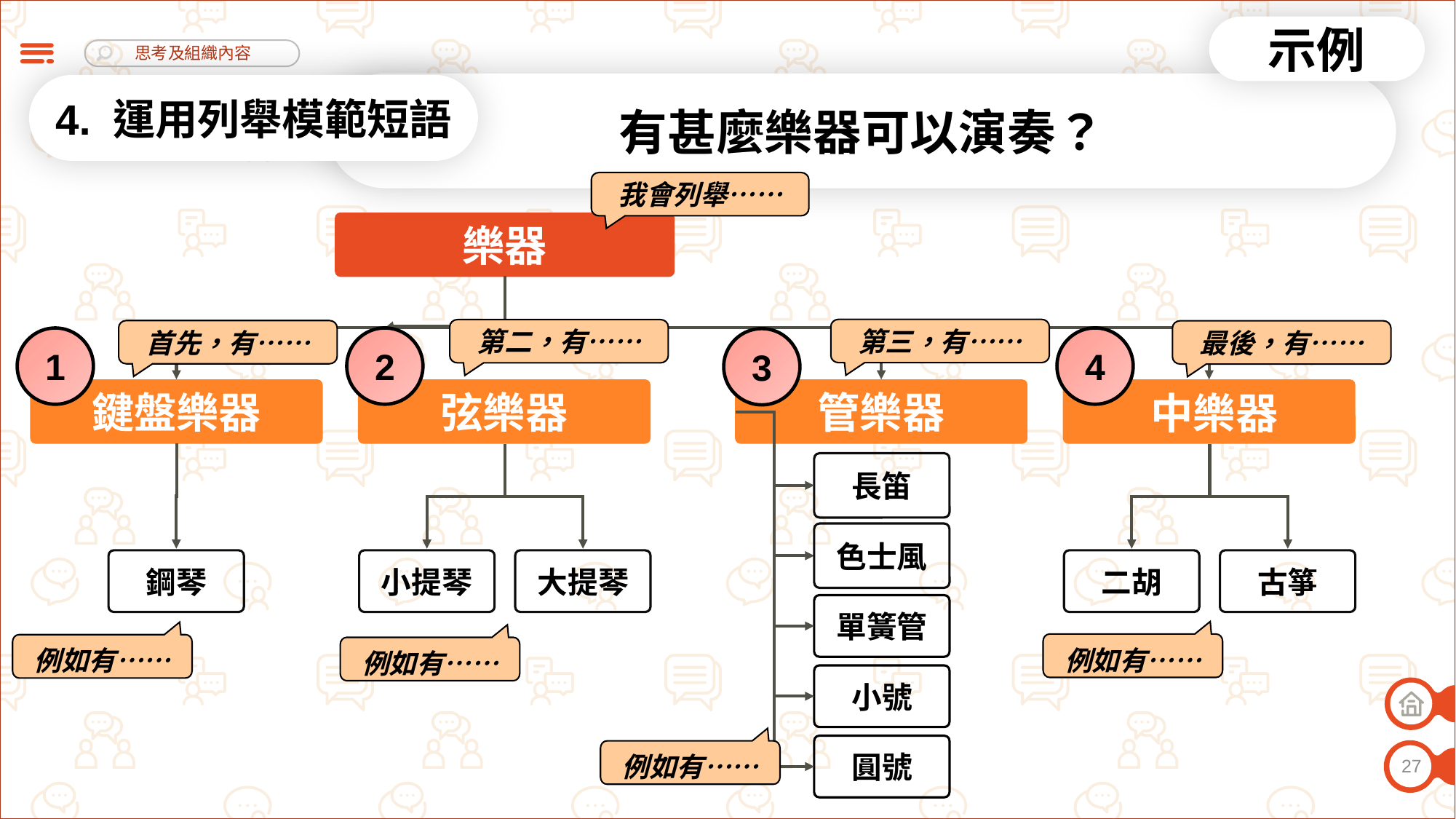

示例
有甚麼樂器可以演奏？
4. 運用列舉模範短語
我會列舉……

樂器
第三，有……
第二，有……
首先，有……
最後，有……
2
4
1
3

鍵盤樂器
弦樂器
管樂器
中樂器

長笛

色士風

鋼琴
小提琴
大提琴
二胡
古箏

單簧管
例如有……
例如有……
例如有……

小號
例如有……

圓號
27